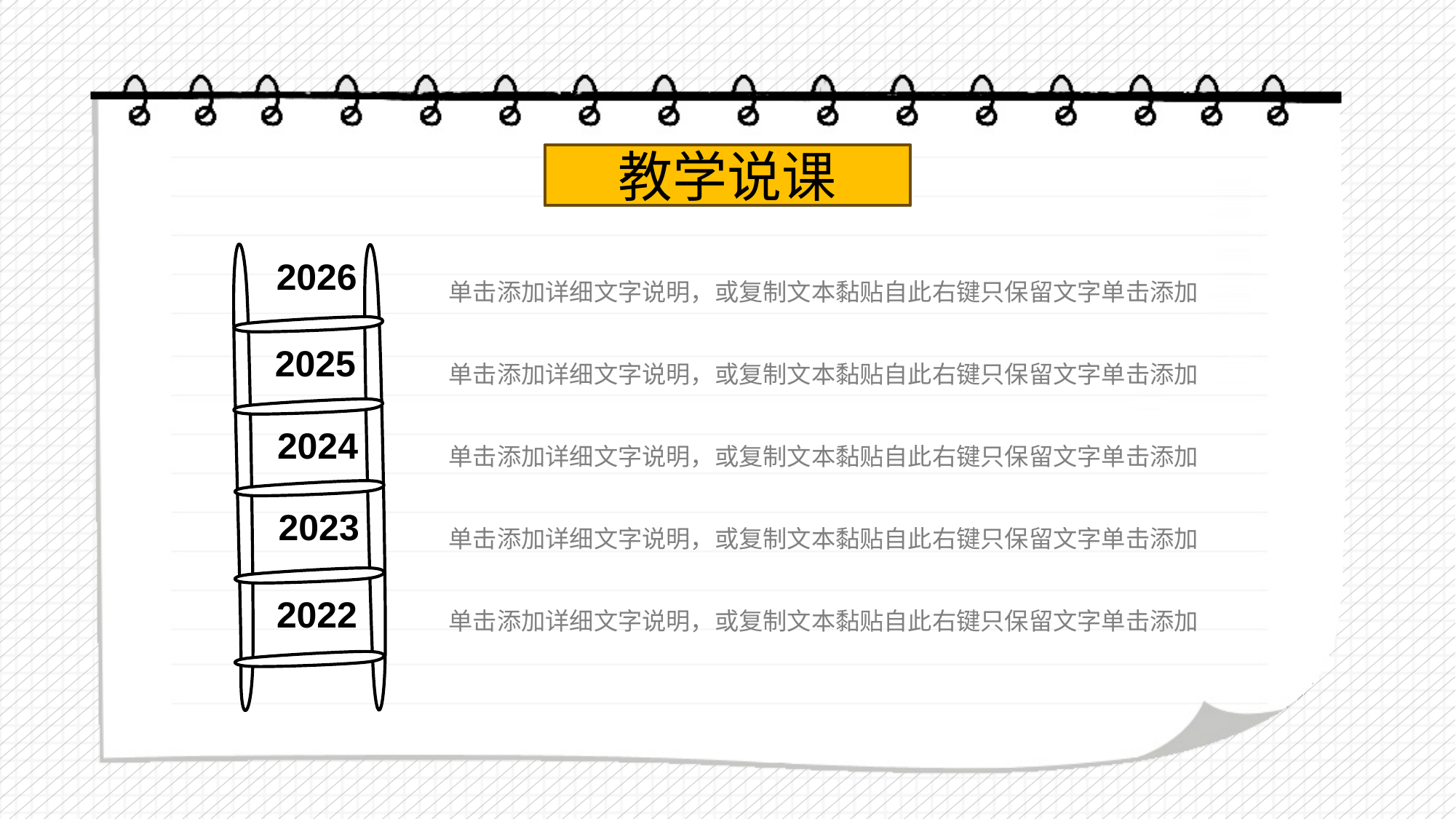

教学说课

2026

2025

2024
2023

2022
单击添加详细文字说明，或复制文本黏贴自此右键只保留文字单击添加
单击添加详细文字说明，或复制文本黏贴自此右键只保留文字单击添加
单击添加详细文字说明，或复制文本黏贴自此右键只保留文字单击添加
单击添加详细文字说明，或复制文本黏贴自此右键只保留文字单击添加
单击添加详细文字说明，或复制文本黏贴自此右键只保留文字单击添加